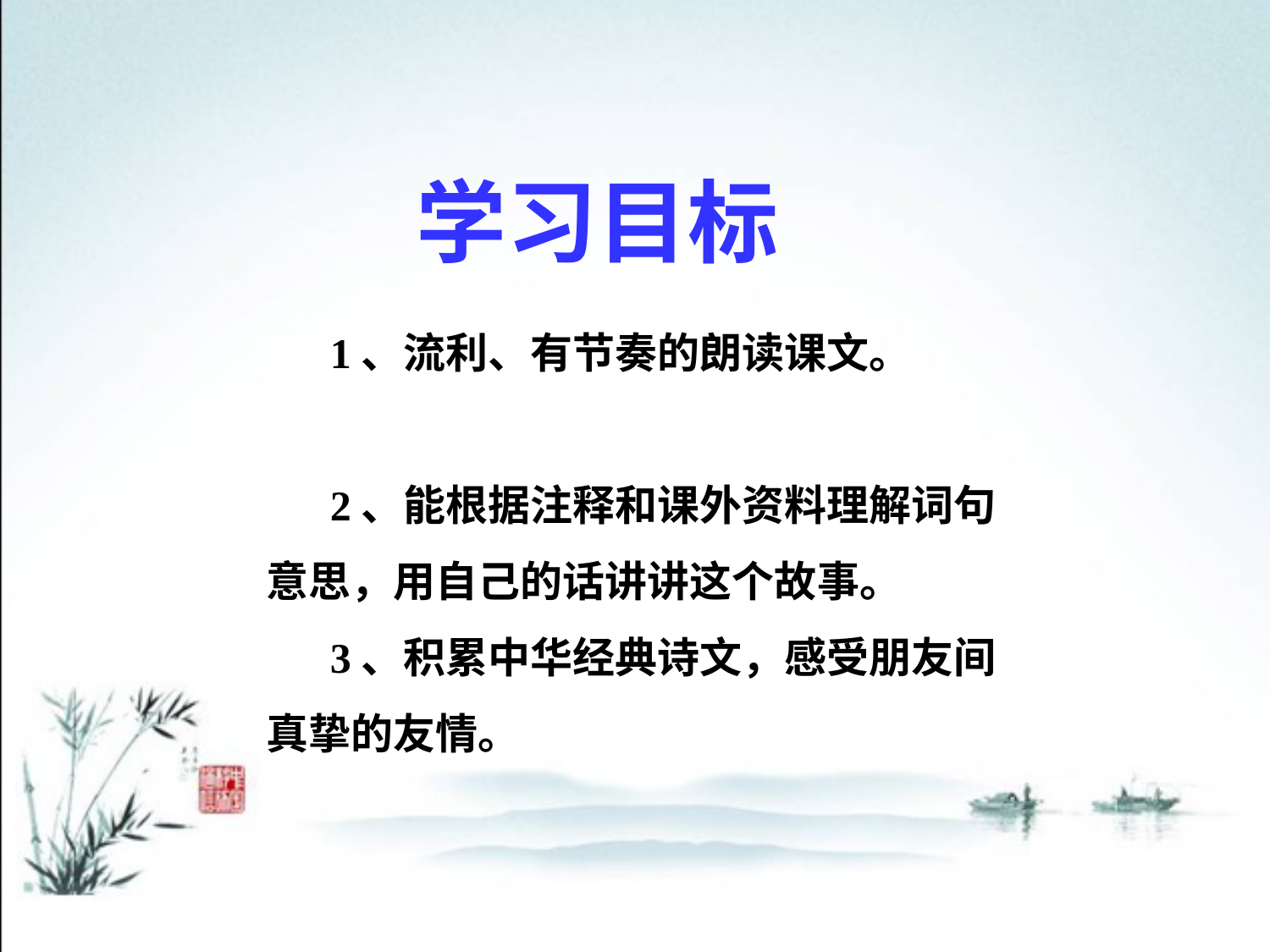

学习目标
      1、流利、有节奏的朗读课文。
      2、能根据注释和课外资料理解词句意思，用自己的话讲讲这个故事。
      3、积累中华经典诗文，感受朋友间真挚的友情。